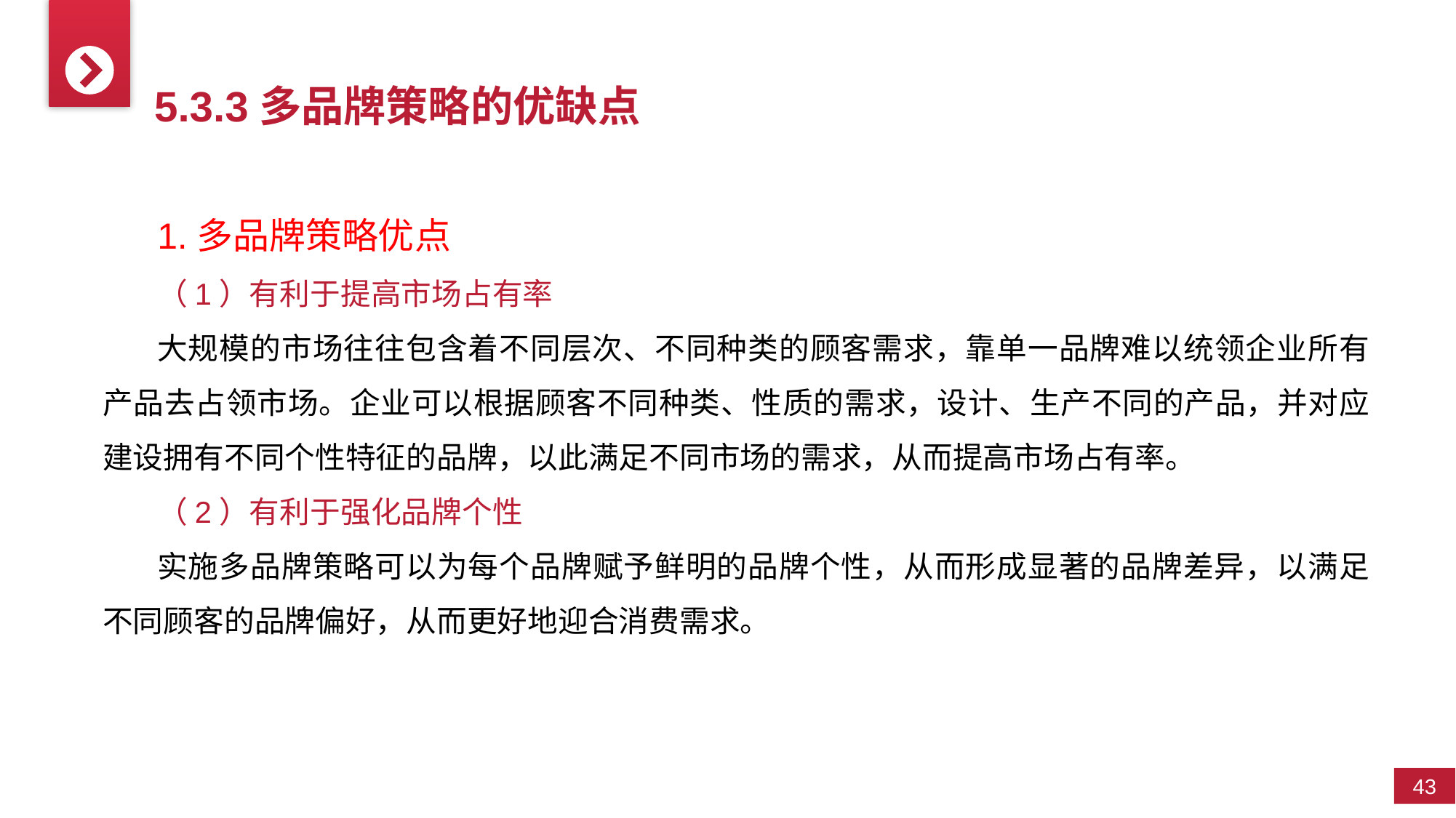

5.3.3多品牌策略的优缺点
1.多品牌策略优点
（1）有利于提高市场占有率
大规模的市场往往包含着不同层次、不同种类的顾客需求，靠单一品牌难以统领企业所有产品去占领市场。企业可以根据顾客不同种类、性质的需求，设计、生产不同的产品，并对应建设拥有不同个性特征的品牌，以此满足不同市场的需求，从而提高市场占有率。
（2）有利于强化品牌个性
实施多品牌策略可以为每个品牌赋予鲜明的品牌个性，从而形成显著的品牌差异，以满足不同顾客的品牌偏好，从而更好地迎合消费需求。